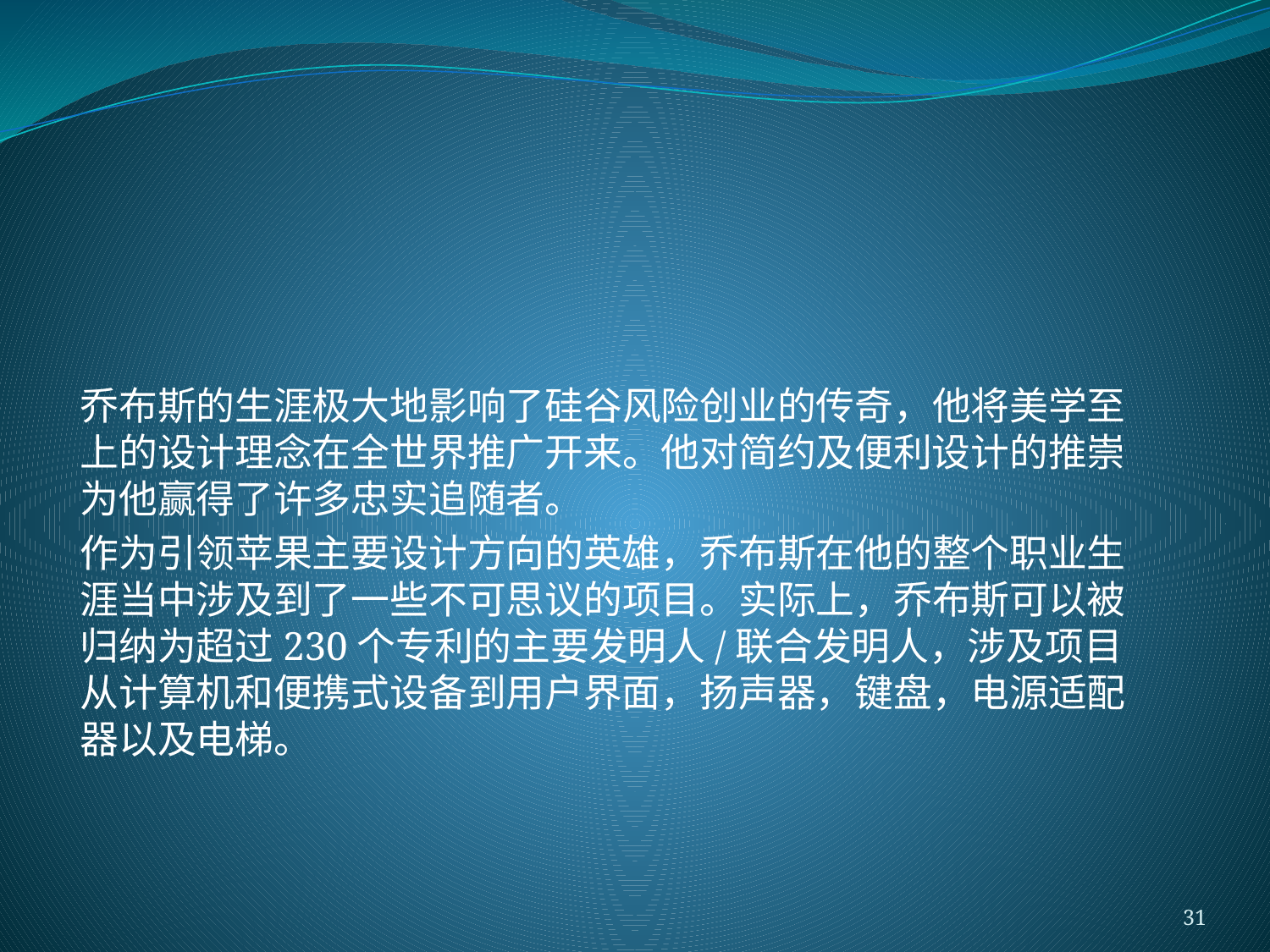

#
乔布斯的生涯极大地影响了硅谷风险创业的传奇，他将美学至上的设计理念在全世界推广开来。他对简约及便利设计的推崇为他赢得了许多忠实追随者。
作为引领苹果主要设计方向的英雄，乔布斯在他的整个职业生涯当中涉及到了一些不可思议的项目。实际上，乔布斯可以被归纳为超过230个专利的主要发明人/联合发明人，涉及项目从计算机和便携式设备到用户界面，扬声器，键盘，电源适配器以及电梯。

31